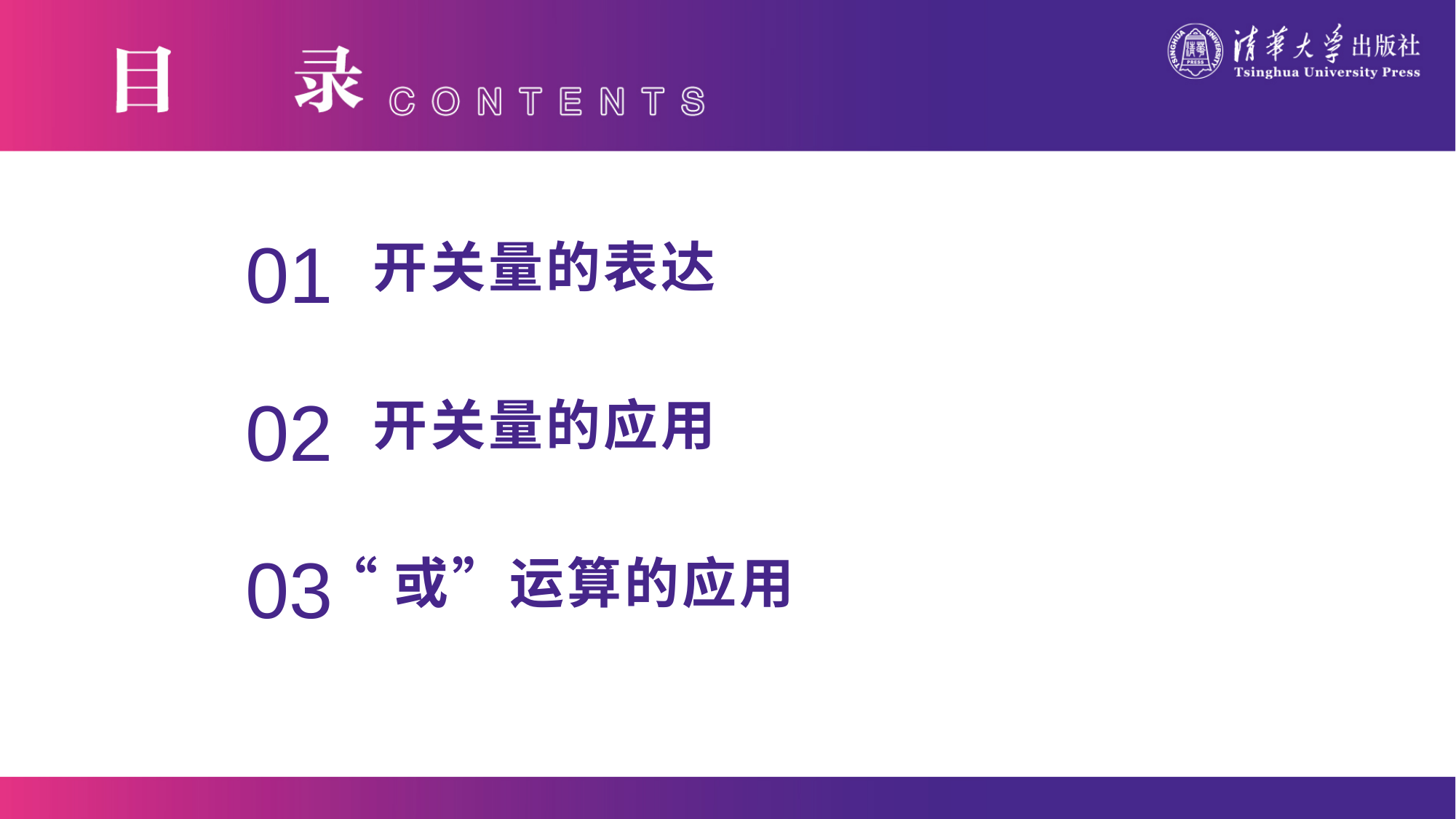

01
01
开关量的表达
02
开关量的应用
03
“或”运算的应用